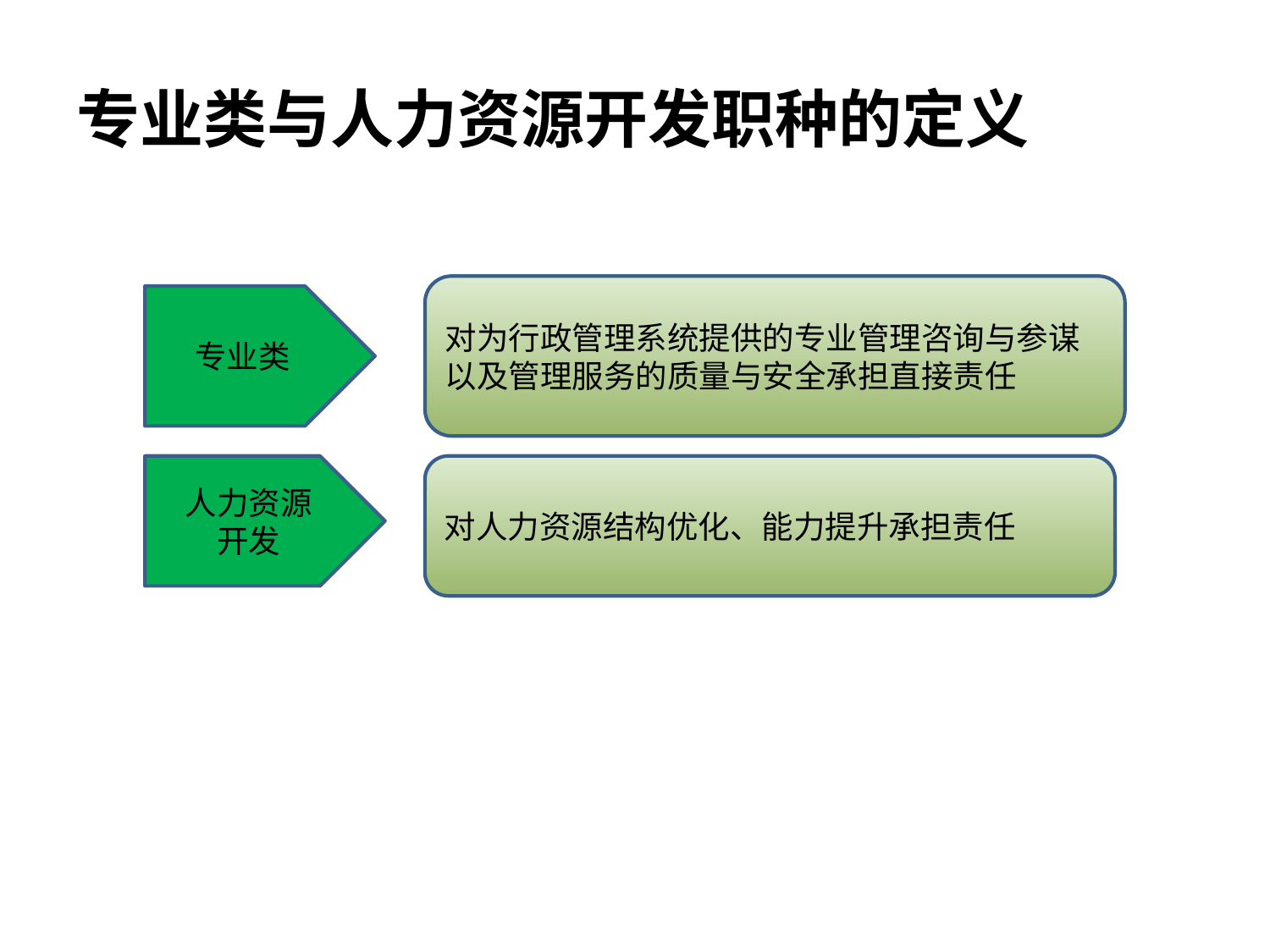

# 专业类与人力资源开发职种的定义

对为行政管理系统提供的专业管理咨询与参谋以及管理服务的质量与安全承担直接责任
专业类
人力资源
开发
对人力资源结构优化、能力提升承担责任